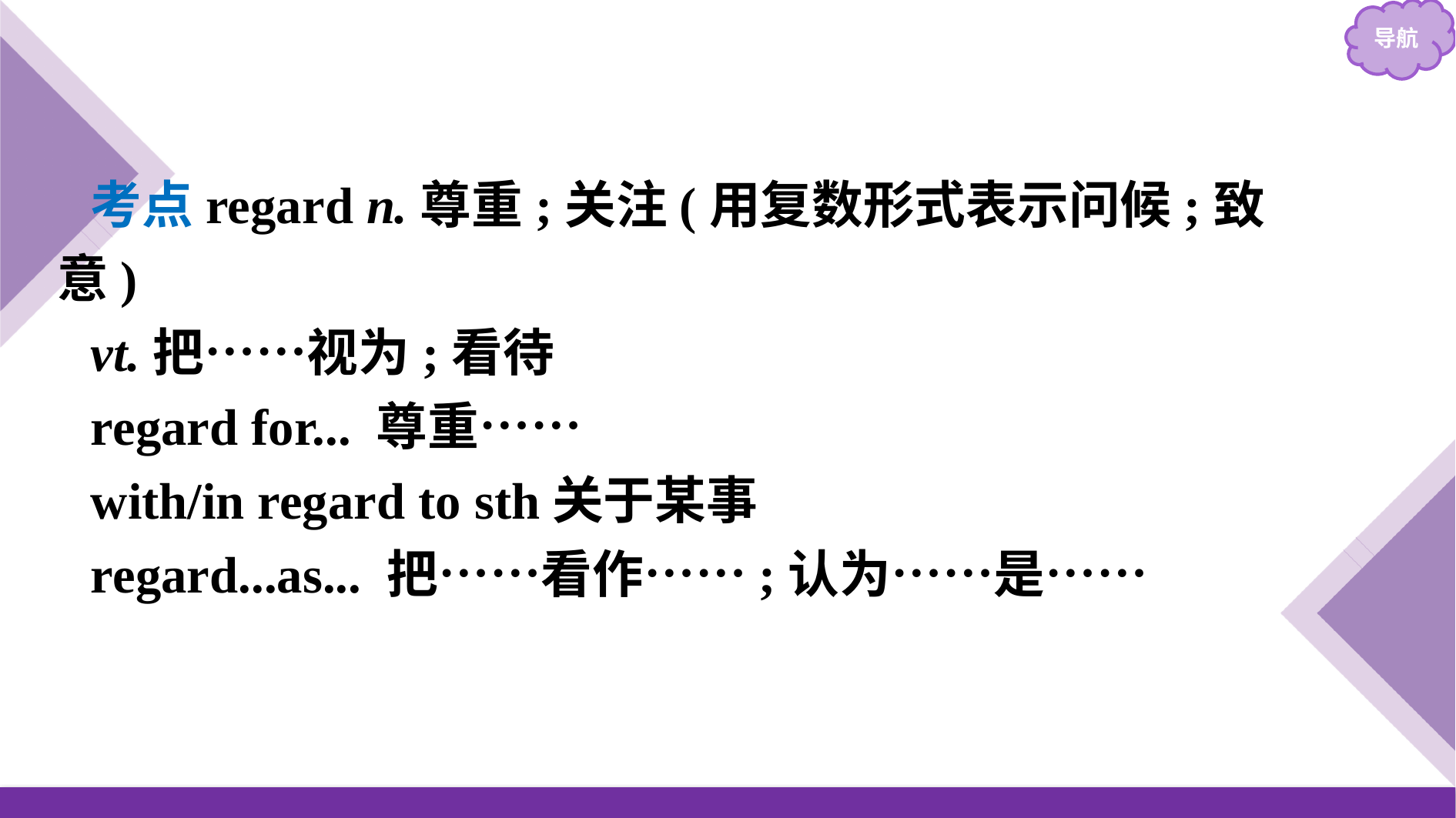

考点regard n.尊重;关注(用复数形式表示问候;致意)
vt.把……视为;看待
regard for... 尊重……
with/in regard to sth关于某事
regard...as... 把……看作……;认为……是……